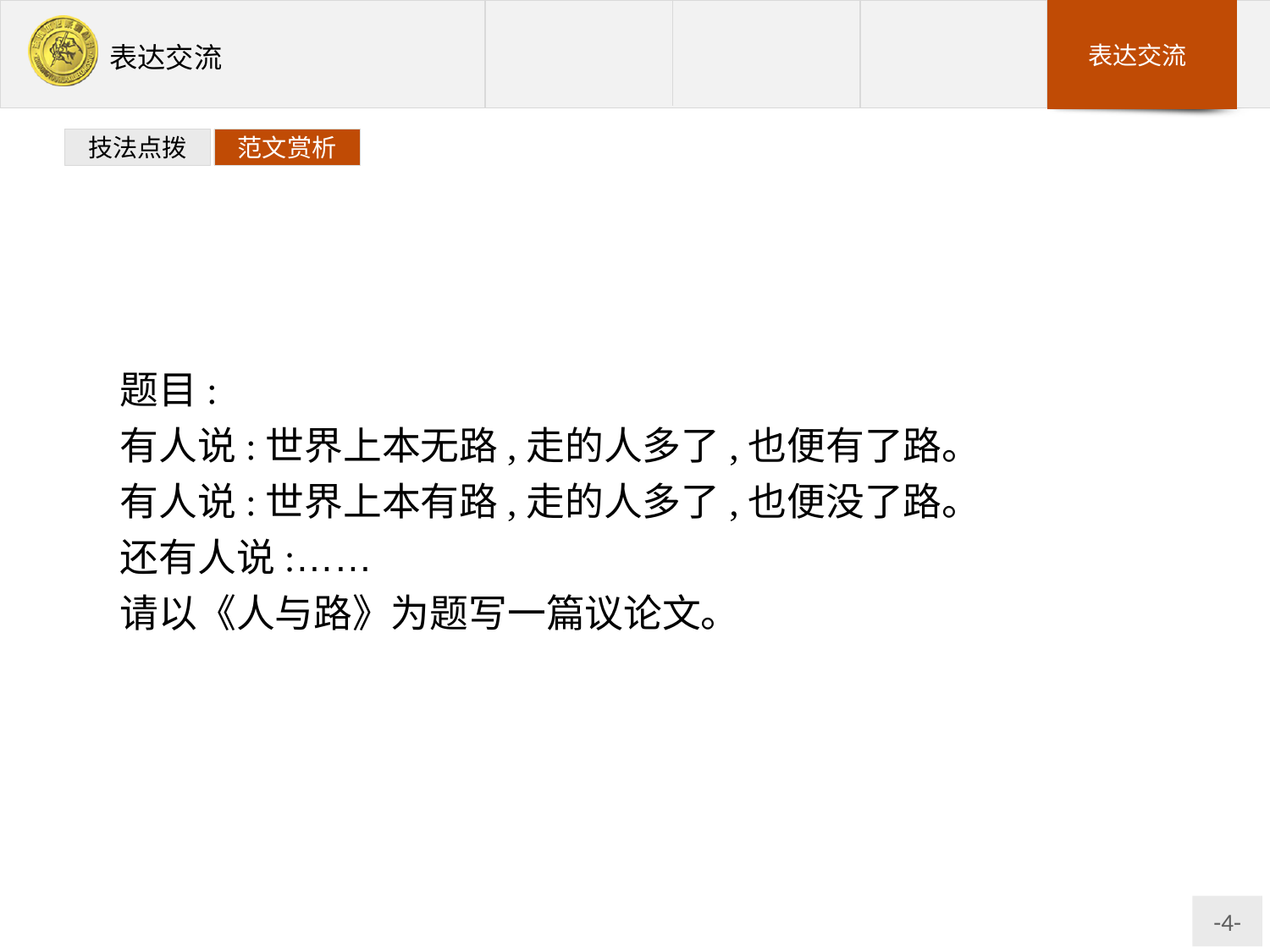

技法点拨
范文赏析
题目:
有人说:世界上本无路,走的人多了,也便有了路。
有人说:世界上本有路,走的人多了,也便没了路。
还有人说:……
请以《人与路》为题写一篇议论文。